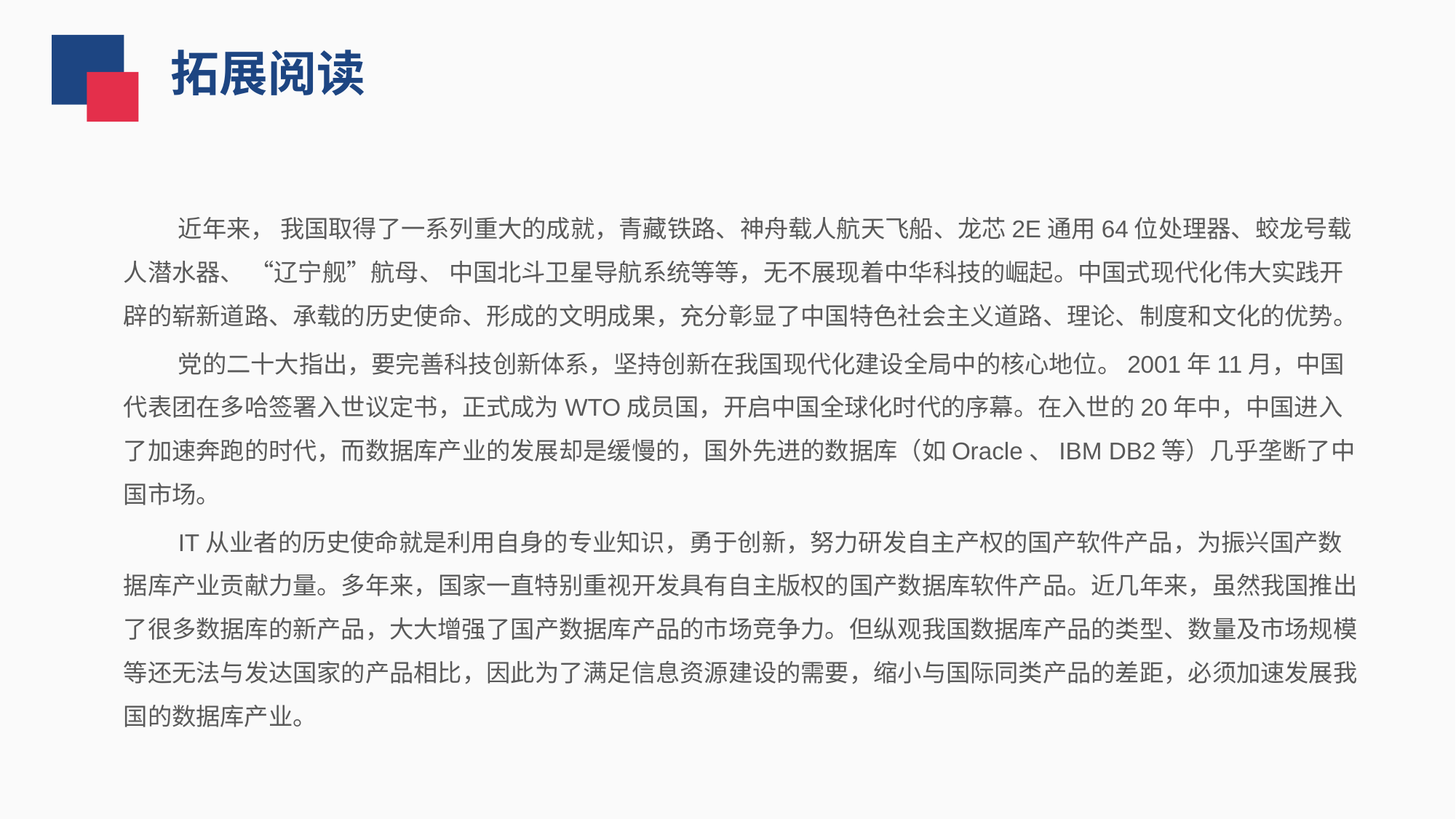

拓展阅读
近年来， 我国取得了一系列重大的成就，青藏铁路、神舟载人航天飞船、龙芯2E通用64位处理器、蛟龙号载人潜水器、 “辽宁舰”航母、 中国北斗卫星导航系统等等，无不展现着中华科技的崛起。中国式现代化伟大实践开辟的崭新道路、承载的历史使命、形成的文明成果，充分彰显了中国特色社会主义道路、理论、制度和文化的优势。
党的二十大指出，要完善科技创新体系，坚持创新在我国现代化建设全局中的核心地位。2001年11月，中国代表团在多哈签署入世议定书，正式成为WTO成员国，开启中国全球化时代的序幕。在入世的20年中，中国进入了加速奔跑的时代，而数据库产业的发展却是缓慢的，国外先进的数据库（如Oracle、IBM DB2等）几乎垄断了中国市场。
IT从业者的历史使命就是利用自身的专业知识，勇于创新，努力研发自主产权的国产软件产品，为振兴国产数据库产业贡献力量。多年来，国家一直特别重视开发具有自主版权的国产数据库软件产品。近几年来，虽然我国推出了很多数据库的新产品，大大增强了国产数据库产品的市场竞争力。但纵观我国数据库产品的类型、数量及市场规模等还无法与发达国家的产品相比，因此为了满足信息资源建设的需要，缩小与国际同类产品的差距，必须加速发展我国的数据库产业。